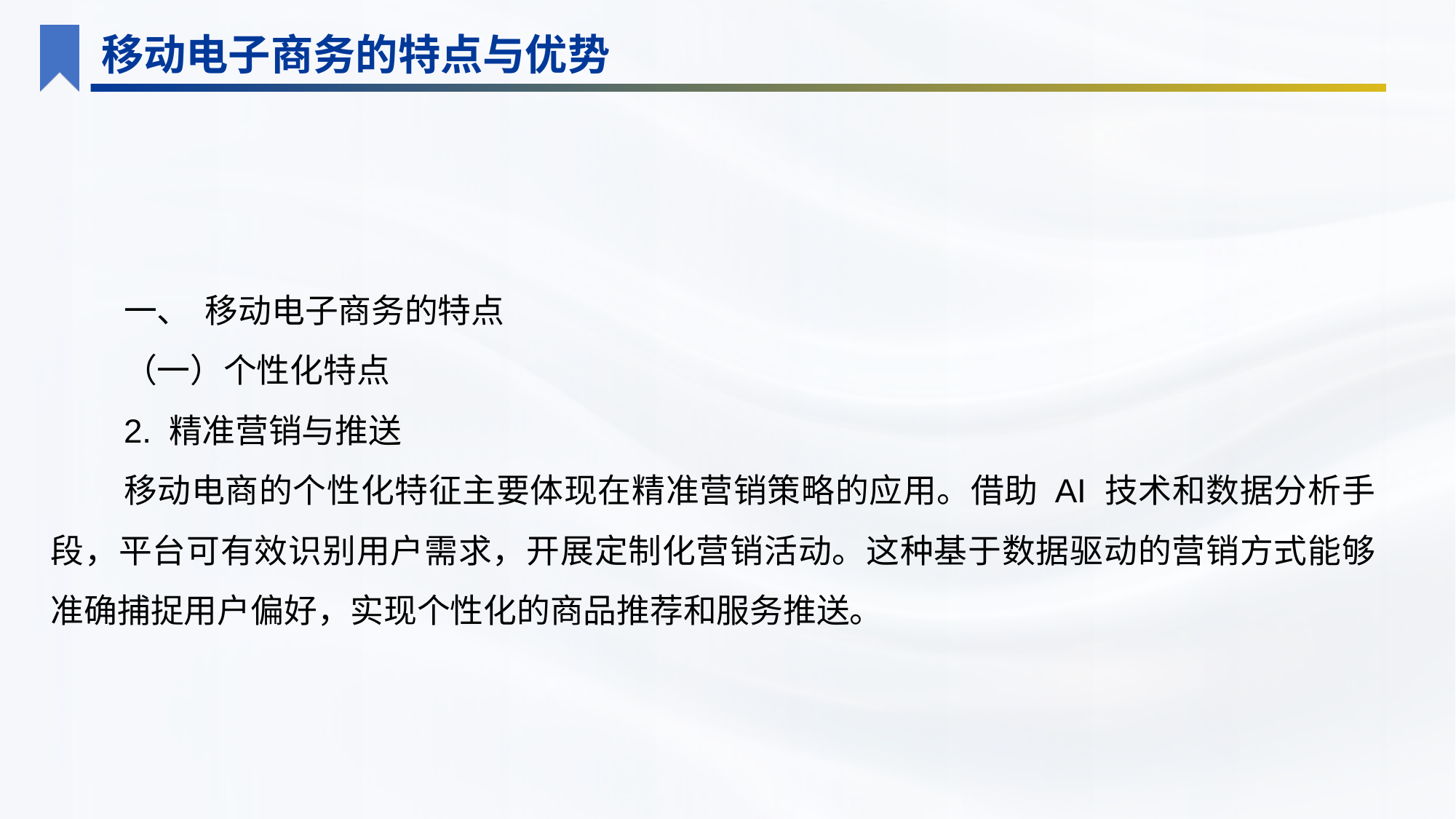

移动电子商务的特点与优势
一、  移动电子商务的特点
（一）个性化特点
2. 精准营销与推送
移动电商的个性化特征主要体现在精准营销策略的应用。借助 AI 技术和数据分析手段，平台可有效识别用户需求，开展定制化营销活动。这种基于数据驱动的营销方式能够准确捕捉用户偏好，实现个性化的商品推荐和服务推送。